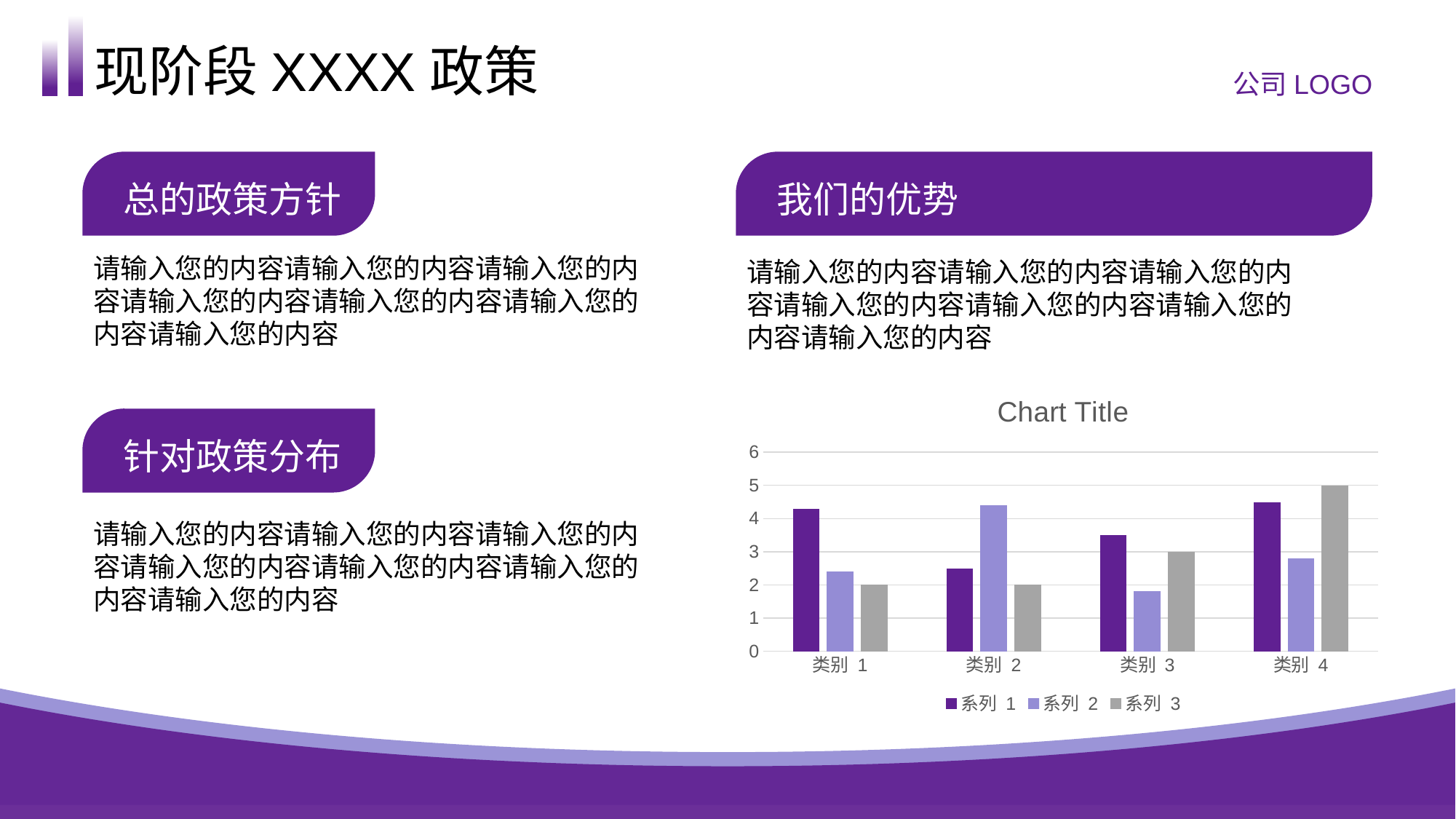

现阶段XXXX政策
公司LOGO

总的政策方针
我们的优势
请输入您的内容请输入您的内容请输入您的内容请输入您的内容请输入您的内容请输入您的内容请输入您的内容
请输入您的内容请输入您的内容请输入您的内容请输入您的内容请输入您的内容请输入您的内容请输入您的内容

### Chart:

| Category | 系列 1 | 系列 2 | 系列 3 |
|---|---|---|---|
| 类别 1 | 4.3 | 2.4 | 2.0 |
| 类别 2 | 2.5 | 4.4 | 2.0 |
| 类别 3 | 3.5 | 1.8 | 3.0 |
| 类别 4 | 4.5 | 2.8 | 5.0 |
针对政策分布
请输入您的内容请输入您的内容请输入您的内容请输入您的内容请输入您的内容请输入您的内容请输入您的内容